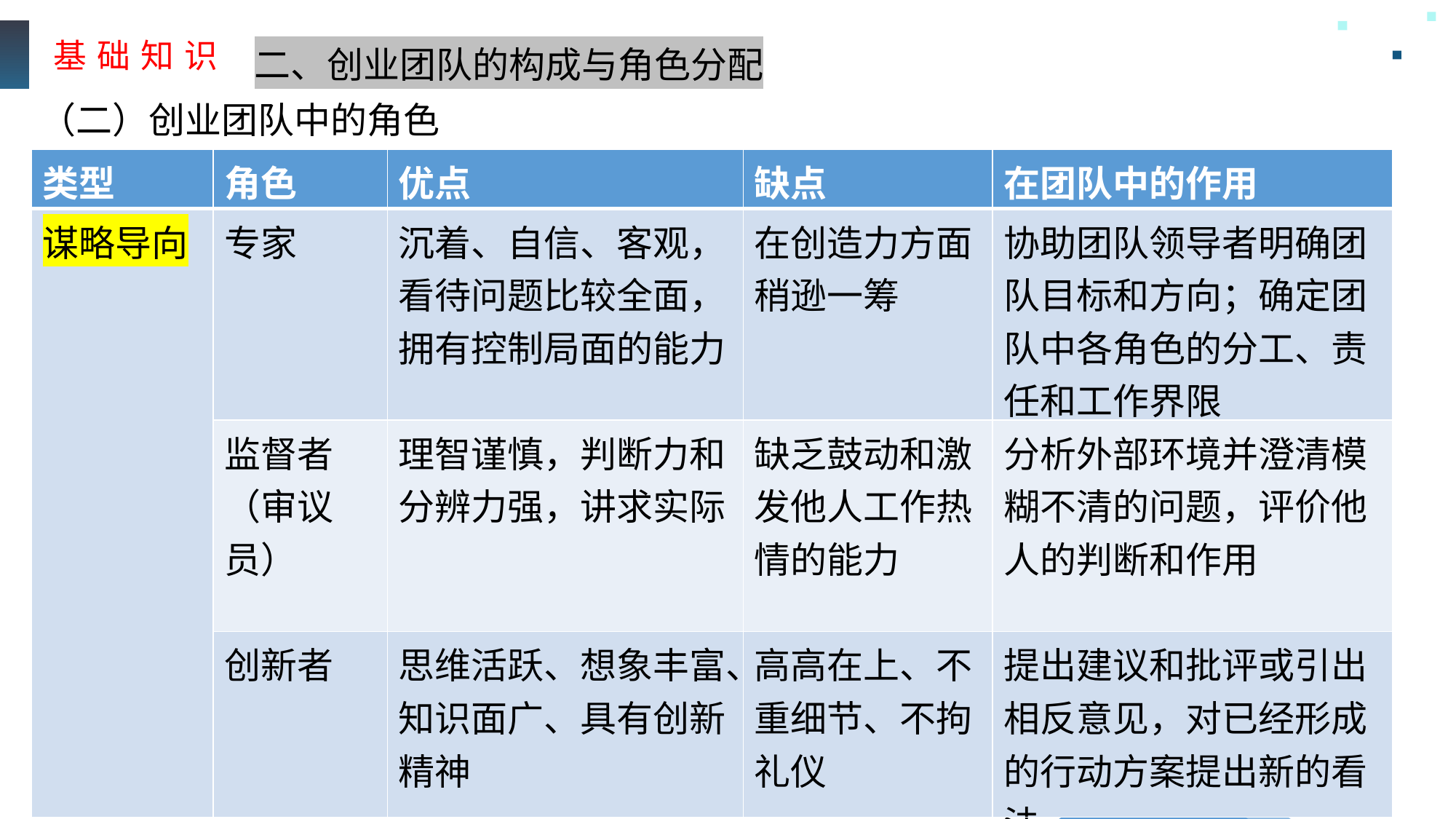

基 础 知 识

二、创业团队的构成与角色分配
（二）创业团队中的角色
| 类型 | 角色 | 优点 | 缺点 | 在团队中的作用 |
| --- | --- | --- | --- | --- |
| 谋略导向 | 专家 | 沉着、自信、客观，看待问题比较全面，拥有控制局面的能力 | 在创造力方面稍逊一筹 | 协助团队领导者明确团队目标和方向；确定团队中各角色的分工、责任和工作界限 |
|  | 监督者（审议员） | 理智谨慎，判断力和分辨力强，讲求实际 | 缺乏鼓动和激发他人工作热情的能力 | 分析外部环境并澄清模糊不清的问题，评价他人的判断和作用 |
|  | 创新者 | 思维活跃、想象丰富、知识面广、具有创新精神 | 高高在上、不重细节、不拘礼仪 | 提出建议和批评或引出相反意见，对已经形成的行动方案提出新的看法 |